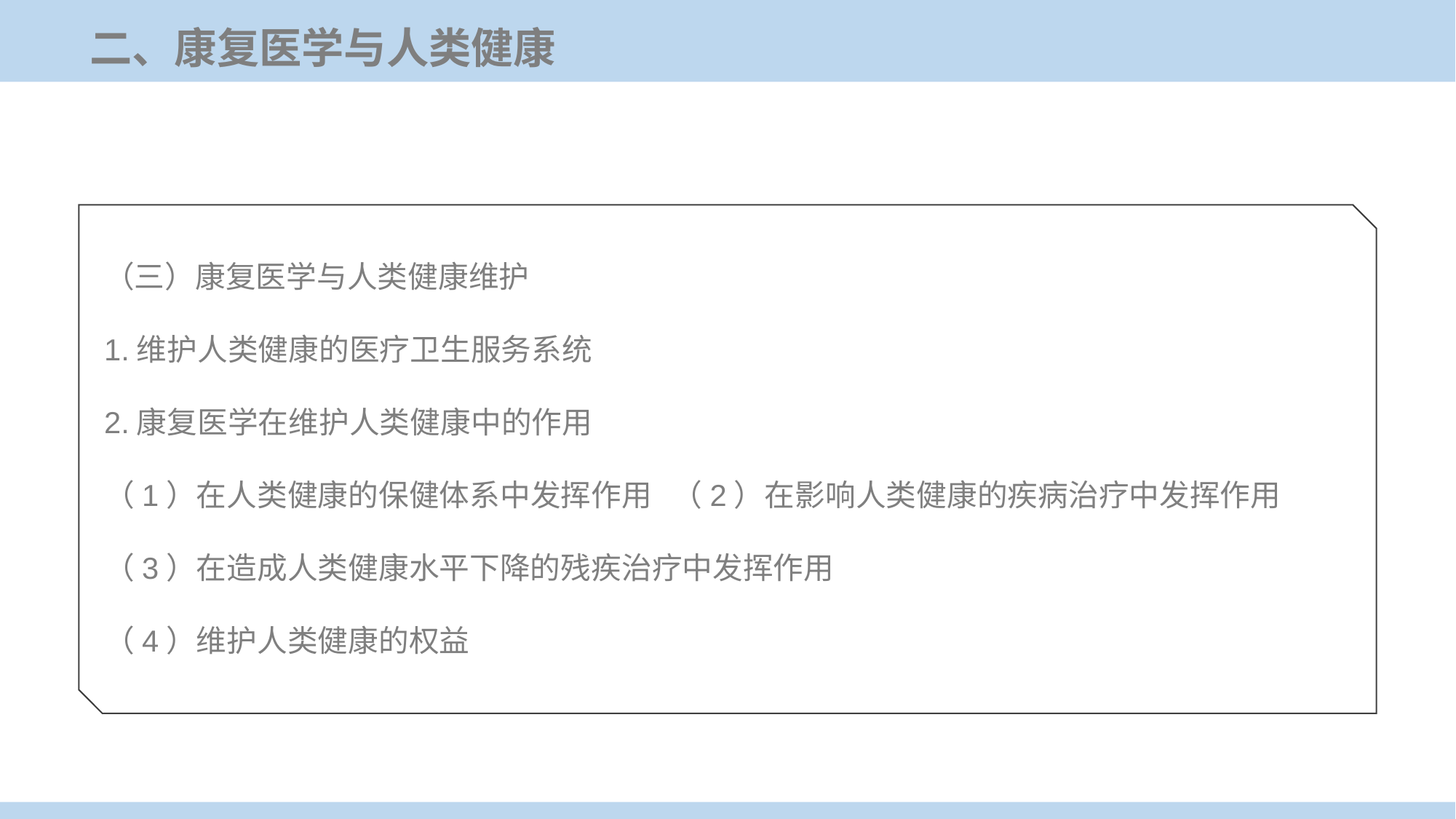

二、康复医学与人类健康

（三）康复医学与人类健康维护

1.维护人类健康的医疗卫生服务系统

2.康复医学在维护人类健康中的作用

（1）在人类健康的保健体系中发挥作用   （2）在影响人类健康的疾病治疗中发挥作用

（3）在造成人类健康水平下降的残疾治疗中发挥作用

（4）维护人类健康的权益